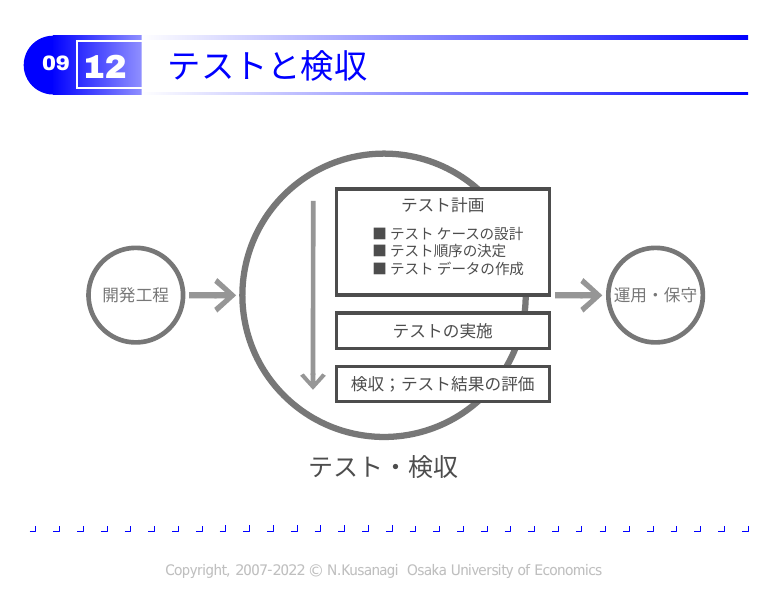

# 12   テストと検収

テスト計画
■テスト ケースの設計
■テスト順序の決定
■テスト データの作成
開発工程
運用・保守

テストの実施
検収；テスト結果の評価
テスト・検収